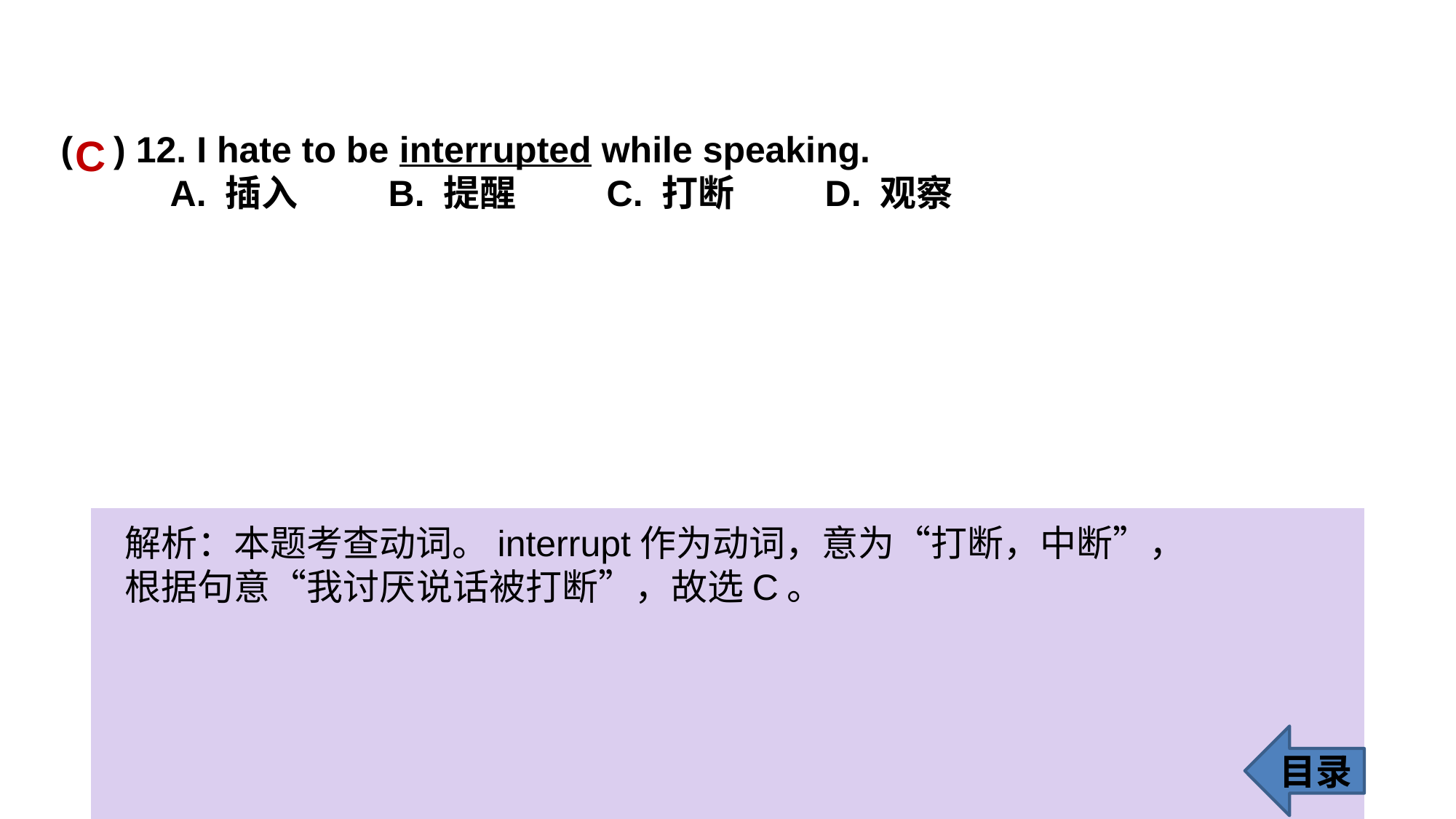

(    ) 12. I hate to be interrupted while speaking.
	A. 插入 	B. 提醒 	C. 打断 	D. 观察
C

解析：本题考查动词。interrupt作为动词，意为“打断，中断”，根据句意“我讨厌说话被打断”，故选C。
目录
18